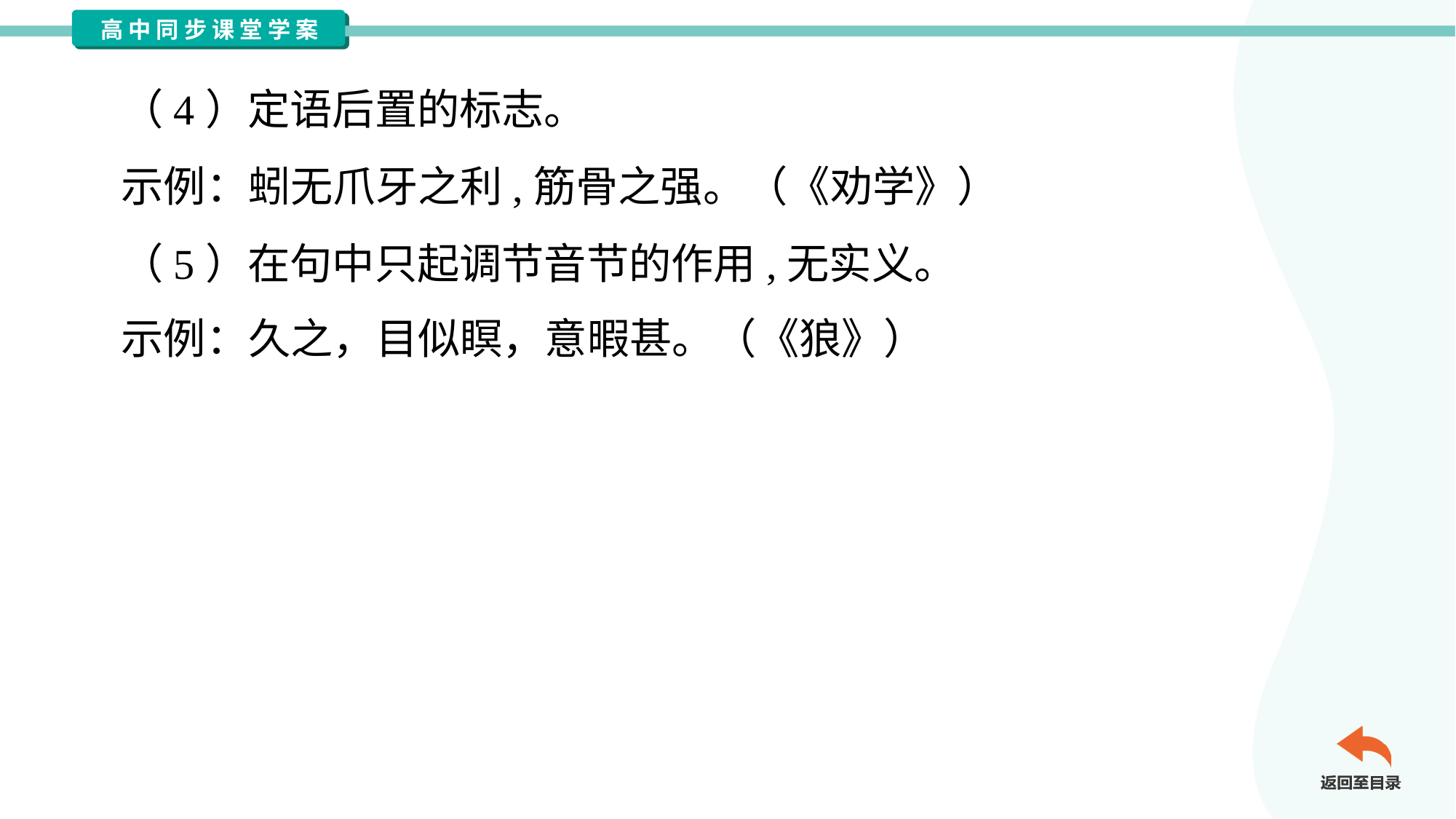

（4）定语后置的标志。
    示例：蚓无爪牙之利,筋骨之强。（《劝学》）
    （5）在句中只起调节音节的作用,无实义。
    示例：久之，目似瞑，意暇甚。（《狼》）